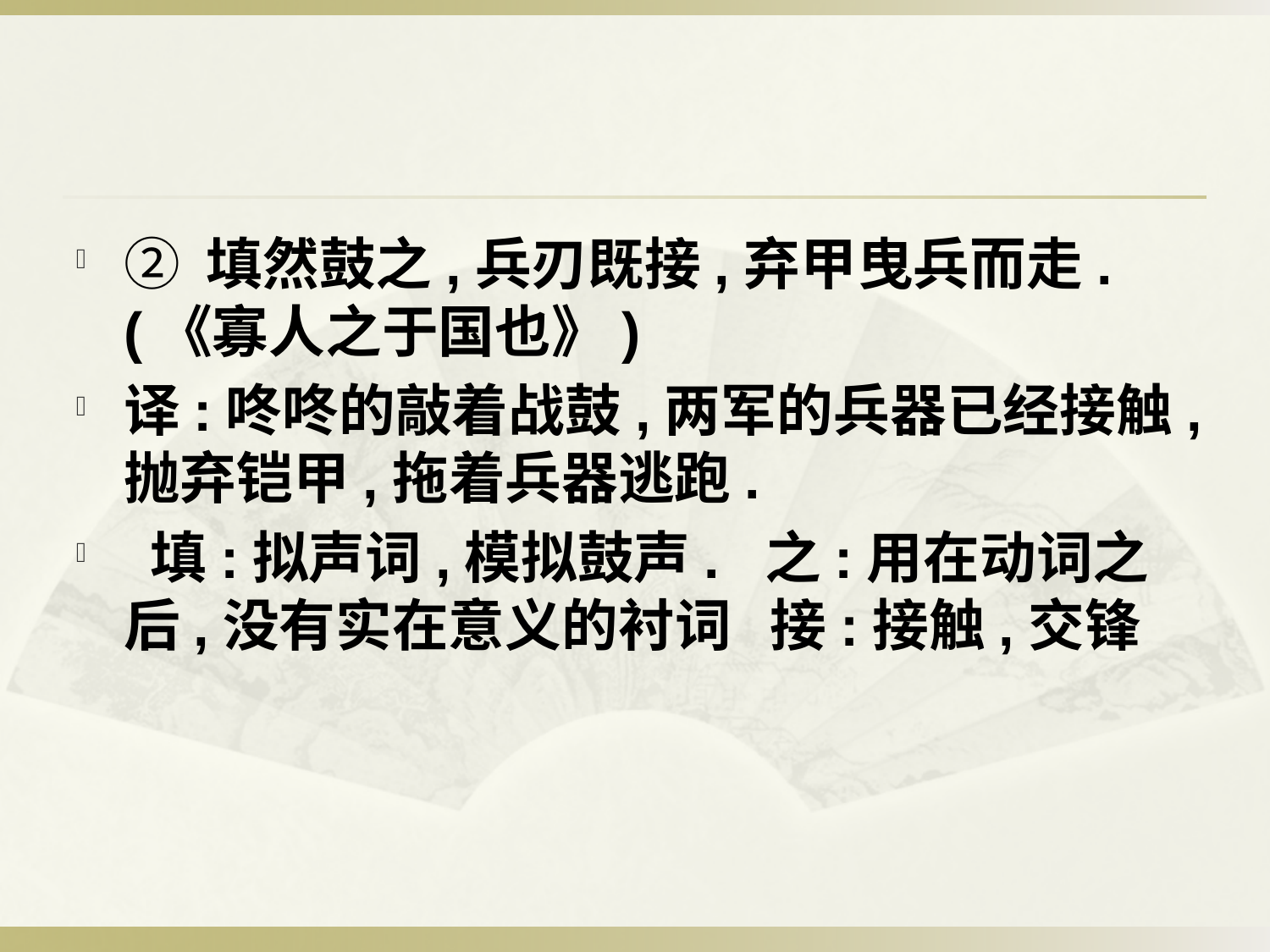

#
② 填然鼓之,兵刃既接,弃甲曳兵而走.(《寡人之于国也》)
译:咚咚的敲着战鼓,两军的兵器已经接触,抛弃铠甲,拖着兵器逃跑.
 填:拟声词,模拟鼓声.  之:用在动词之后,没有实在意义的衬词   接:接触,交锋